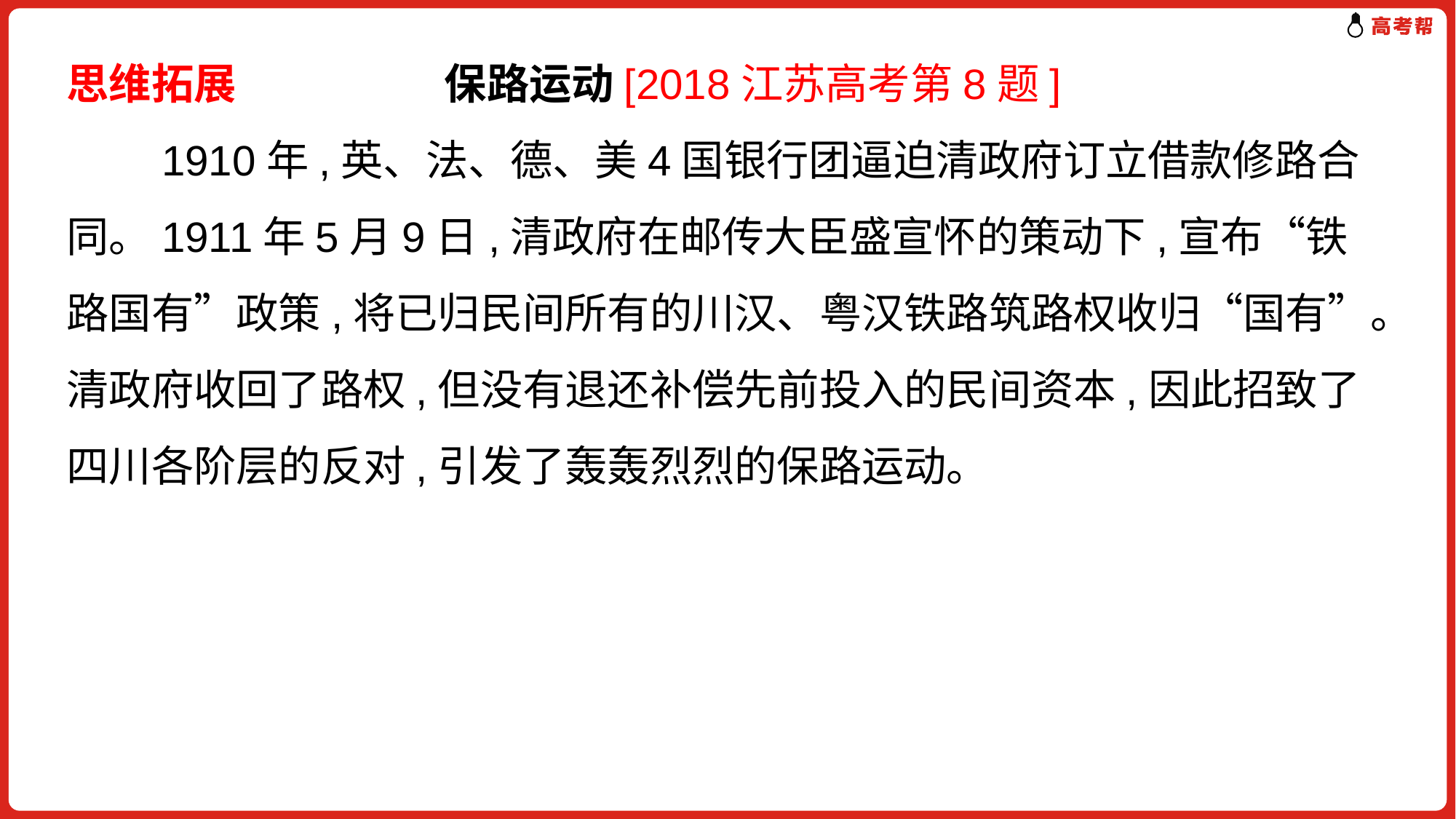

思维拓展                      保路运动[2018江苏高考第8题]
　　1910年,英、法、德、美4国银行团逼迫清政府订立借款修路合同。1911年5月9日,清政府在邮传大臣盛宣怀的策动下,宣布“铁路国有”政策,将已归民间所有的川汉、粤汉铁路筑路权收归“国有”。清政府收回了路权,但没有退还补偿先前投入的民间资本,因此招致了四川各阶层的反对,引发了轰轰烈烈的保路运动。